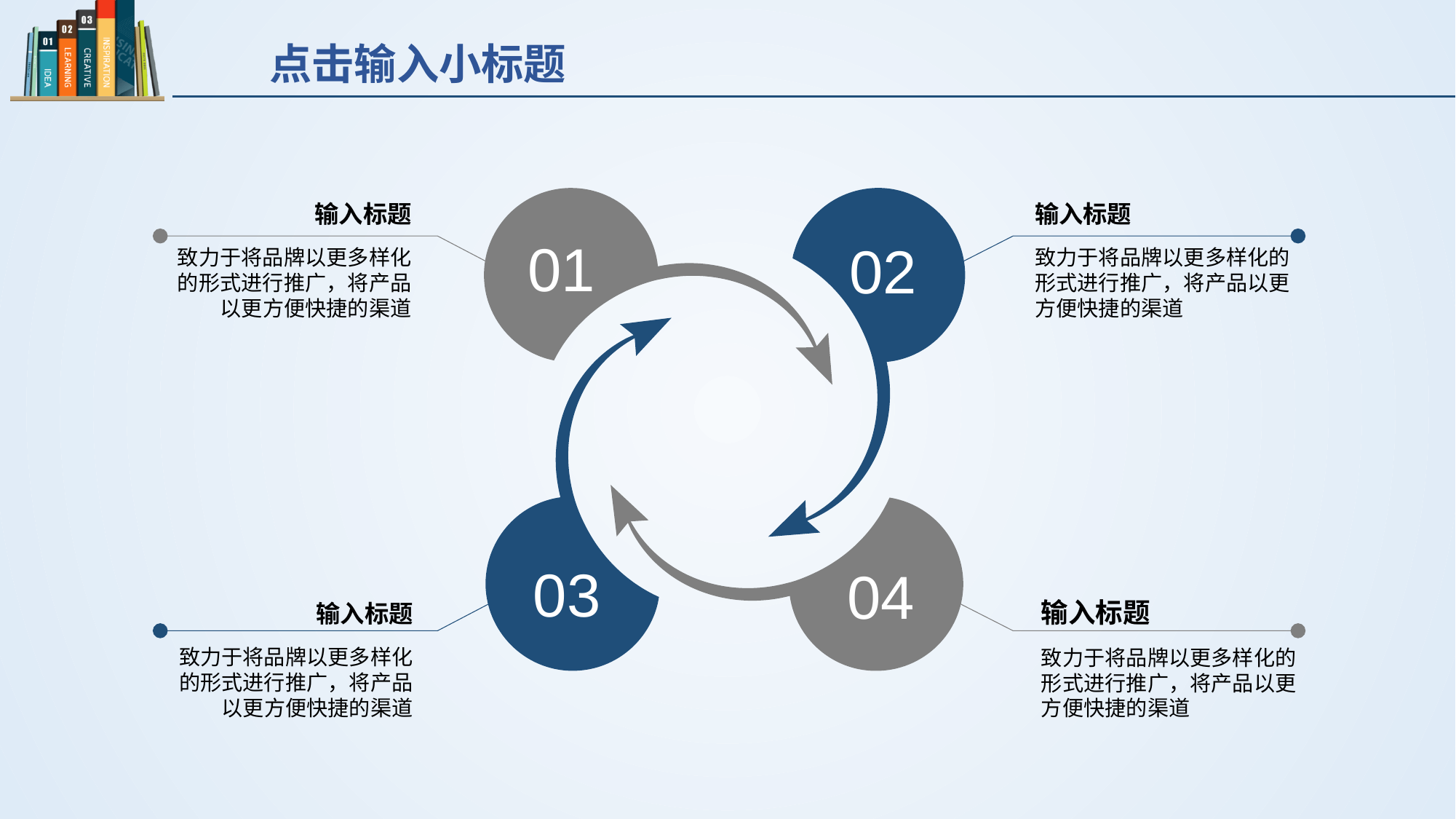

点击输入小标题
02
01
输入标题
致力于将品牌以更多样化的形式进行推广，将产品以更方便快捷的渠道
输入标题
致力于将品牌以更多样化的形式进行推广，将产品以更方便快捷的渠道

03
04
输入标题
致力于将品牌以更多样化的形式进行推广，将产品以更方便快捷的渠道
输入标题
致力于将品牌以更多样化的形式进行推广，将产品以更方便快捷的渠道